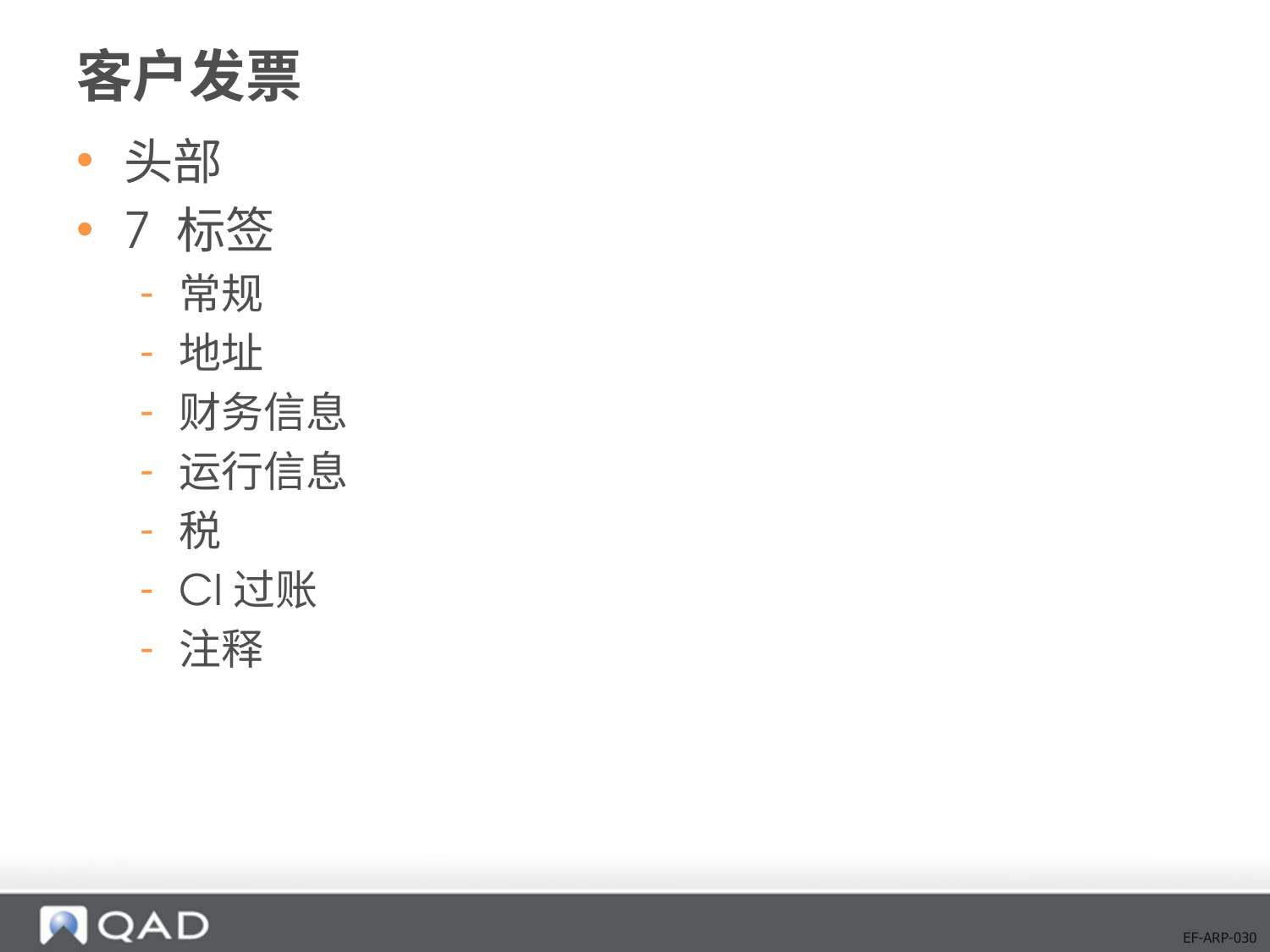

# 客户发票
头部
7 标签
常规
地址
财务信息
运行信息
税
CI过账
注释
EF-ARP-030